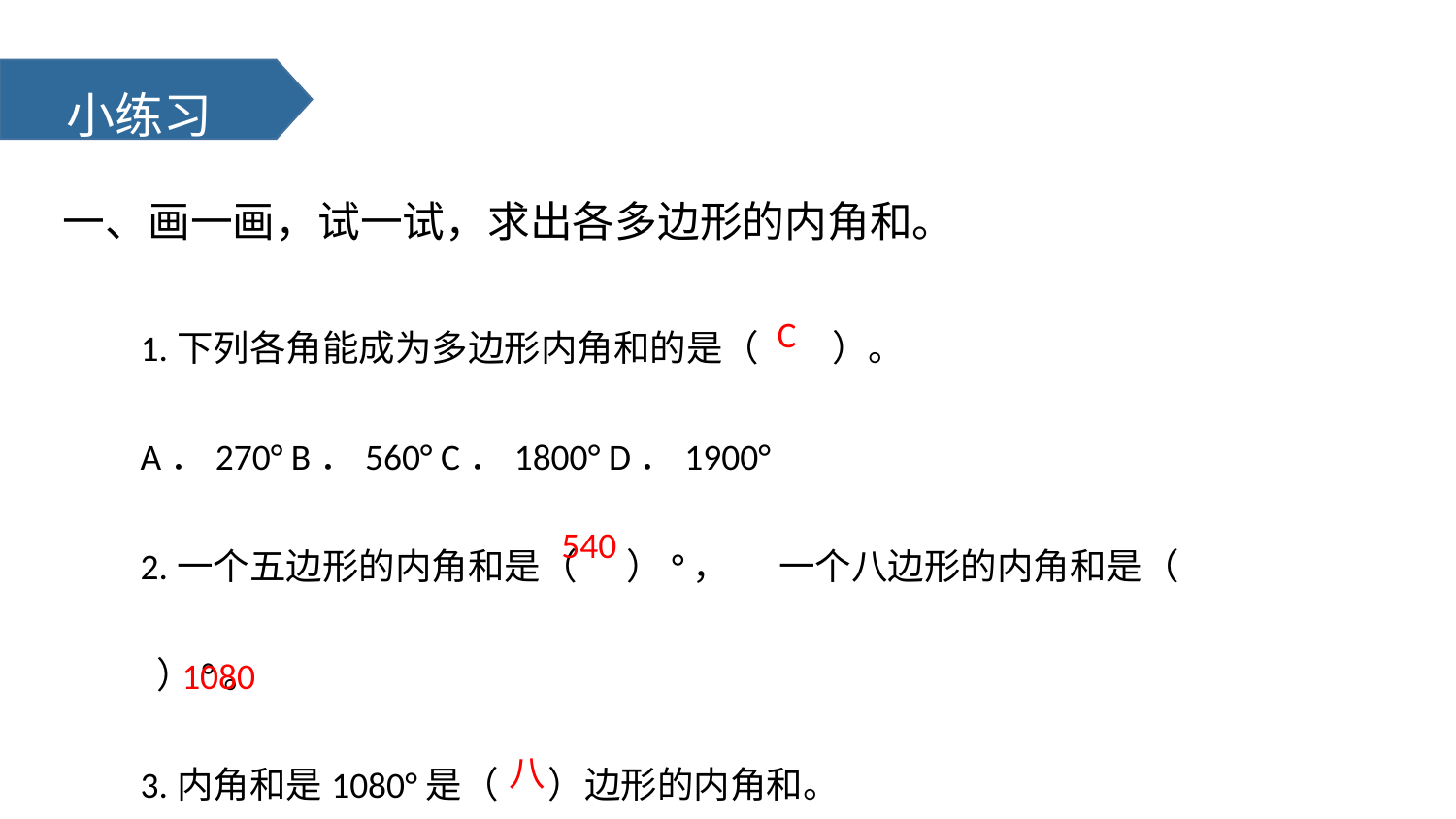

小练习
一、画一画，试一试，求出各多边形的内角和。
1.下列各角能成为多边形内角和的是（　　）。
A．270° B．560° C．1800° D．1900°
2.一个五边形的内角和是（      ）°，      一个八边形的内角和是（           ）°。
3.内角和是1080°是（      ）边形的内角和。
C
                                                     540

       1080
八